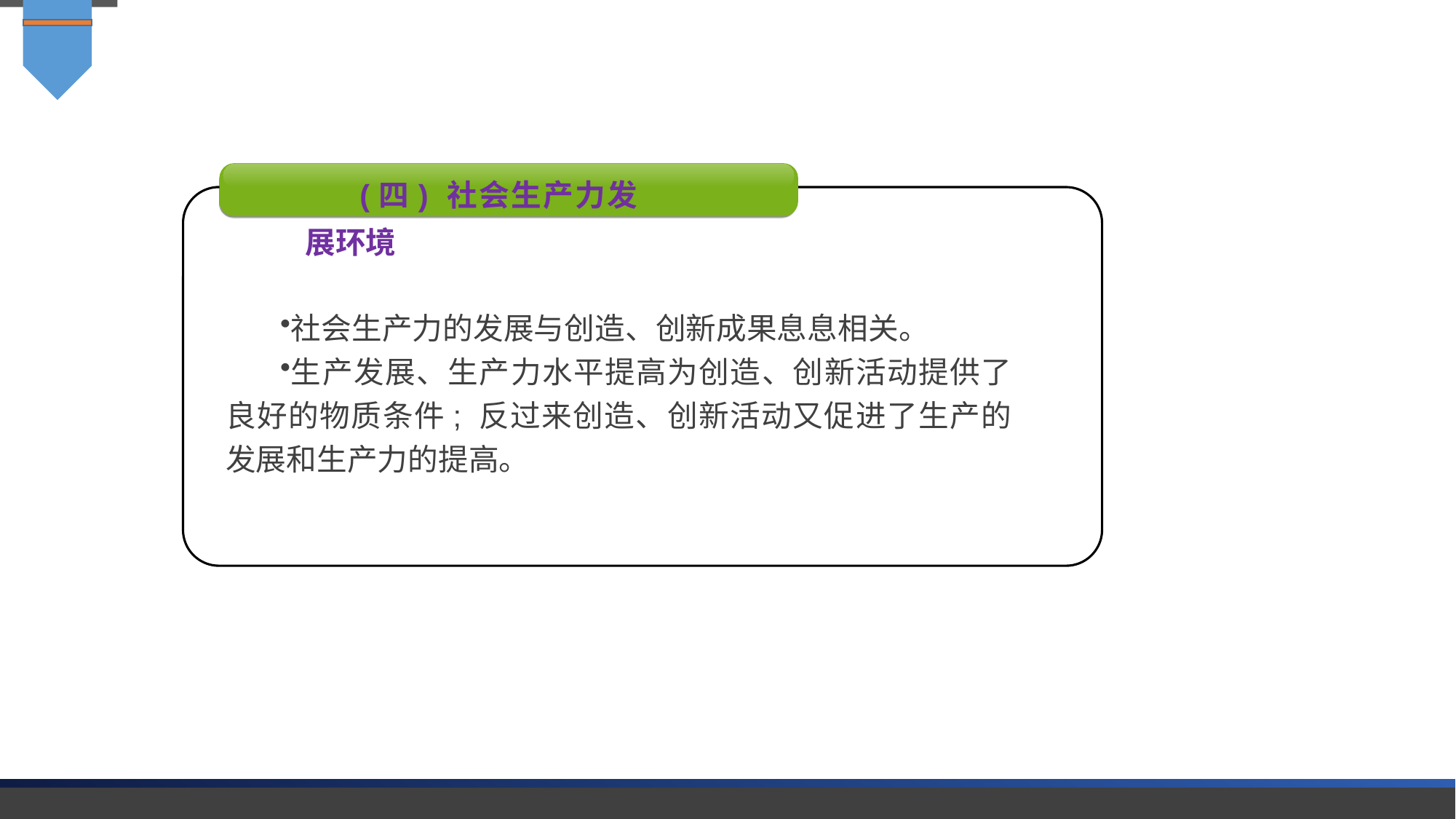

(四) 社会生产力发展环境

社会生产力的发展与创造、创新成果息息相关。
生产发展、生产力水平提高为创造、创新活动提供了良好的物质条件; 反过来创造、创新活动又促进了生产的发展和生产力的提高。